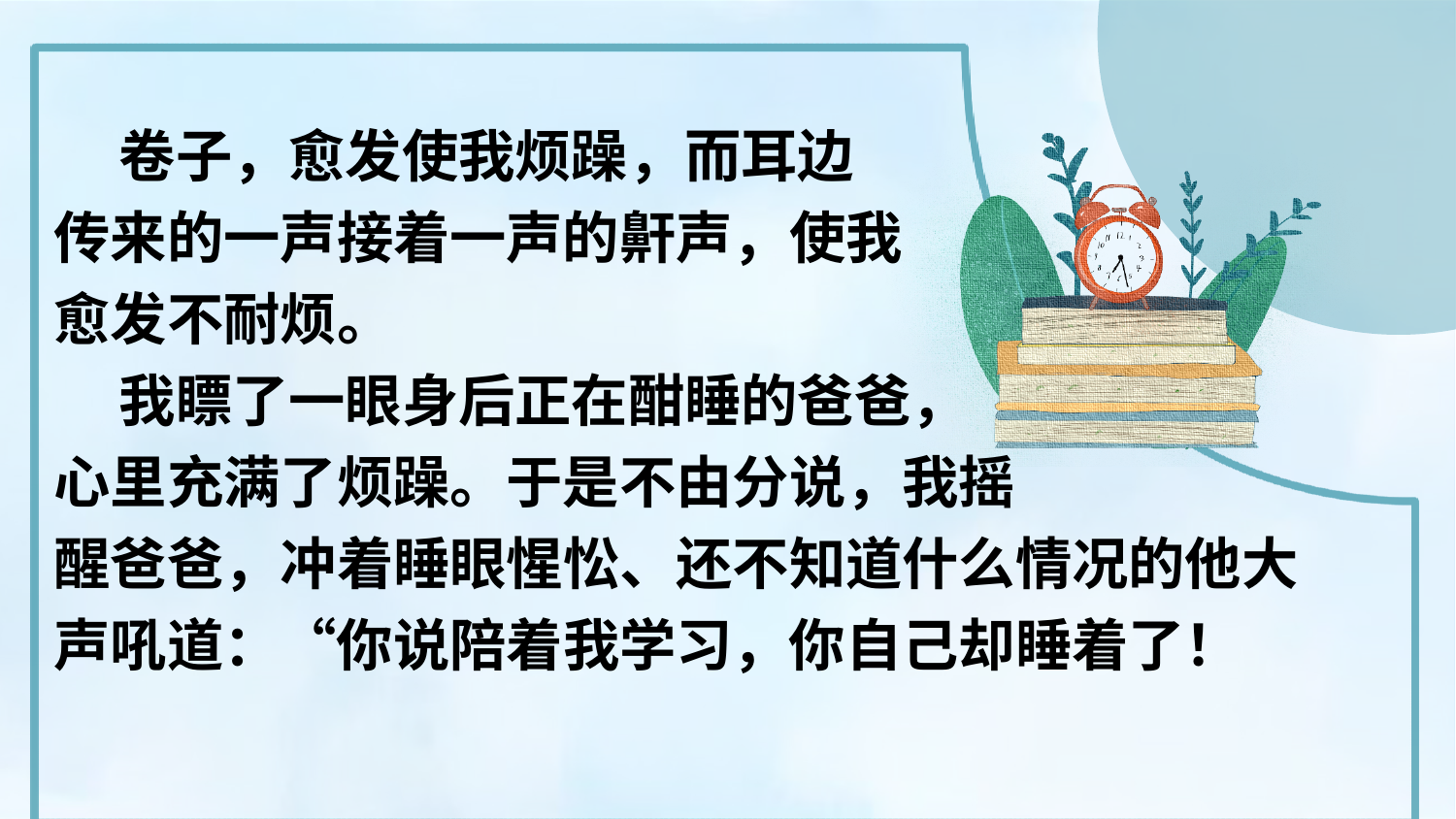

卷子，愈发使我烦躁，而耳边
传来的一声接着一声的鼾声，使我
愈发不耐烦。
    我瞟了一眼身后正在酣睡的爸爸，
心里充满了烦躁。于是不由分说，我摇
醒爸爸，冲着睡眼惺忪、还不知道什么情况的他大声吼道：“你说陪着我学习，你自己却睡着了！